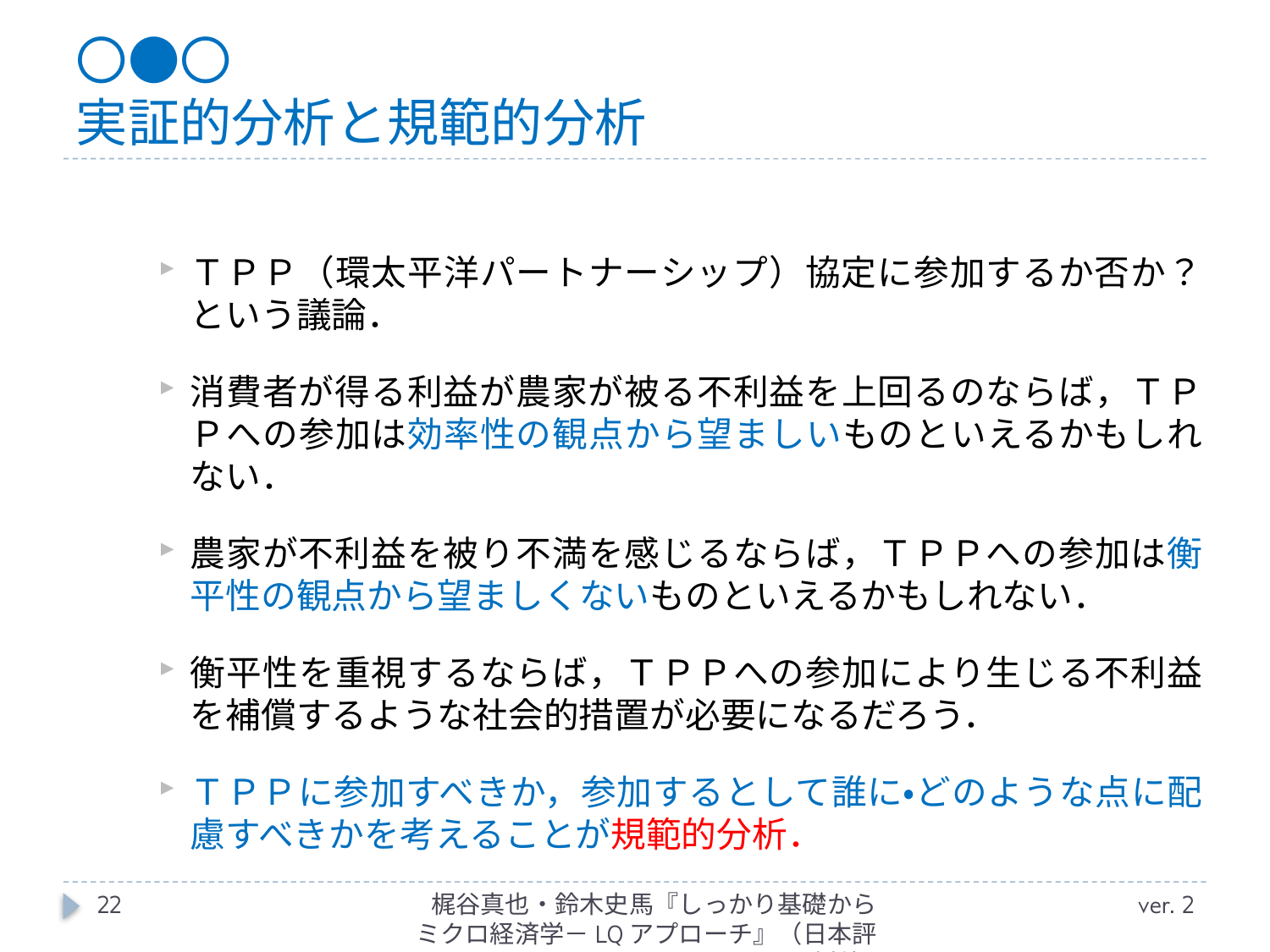

# 〇●〇 実証的分析と規範的分析

ＴＰＰ（環太平洋パートナーシップ）協定に参加するか否か？という議論．

消費者が得る利益が農家が被る不利益を上回るのならば，ＴＰＰへの参加は効率性の観点から望ましいものといえるかもしれない．

農家が不利益を被り不満を感じるならば，ＴＰＰへの参加は衡平性の観点から望ましくないものといえるかもしれない．

衡平性を重視するならば，ＴＰＰへの参加により生じる不利益を補償するような社会的措置が必要になるだろう．

ＴＰＰに参加すべきか，参加するとして誰に・どのような点に配慮すべきかを考えることが規範的分析．
22
梶谷真也・鈴木史馬『しっかり基礎からミクロ経済学－LQアプローチ』（日本評論社）
ver. 2